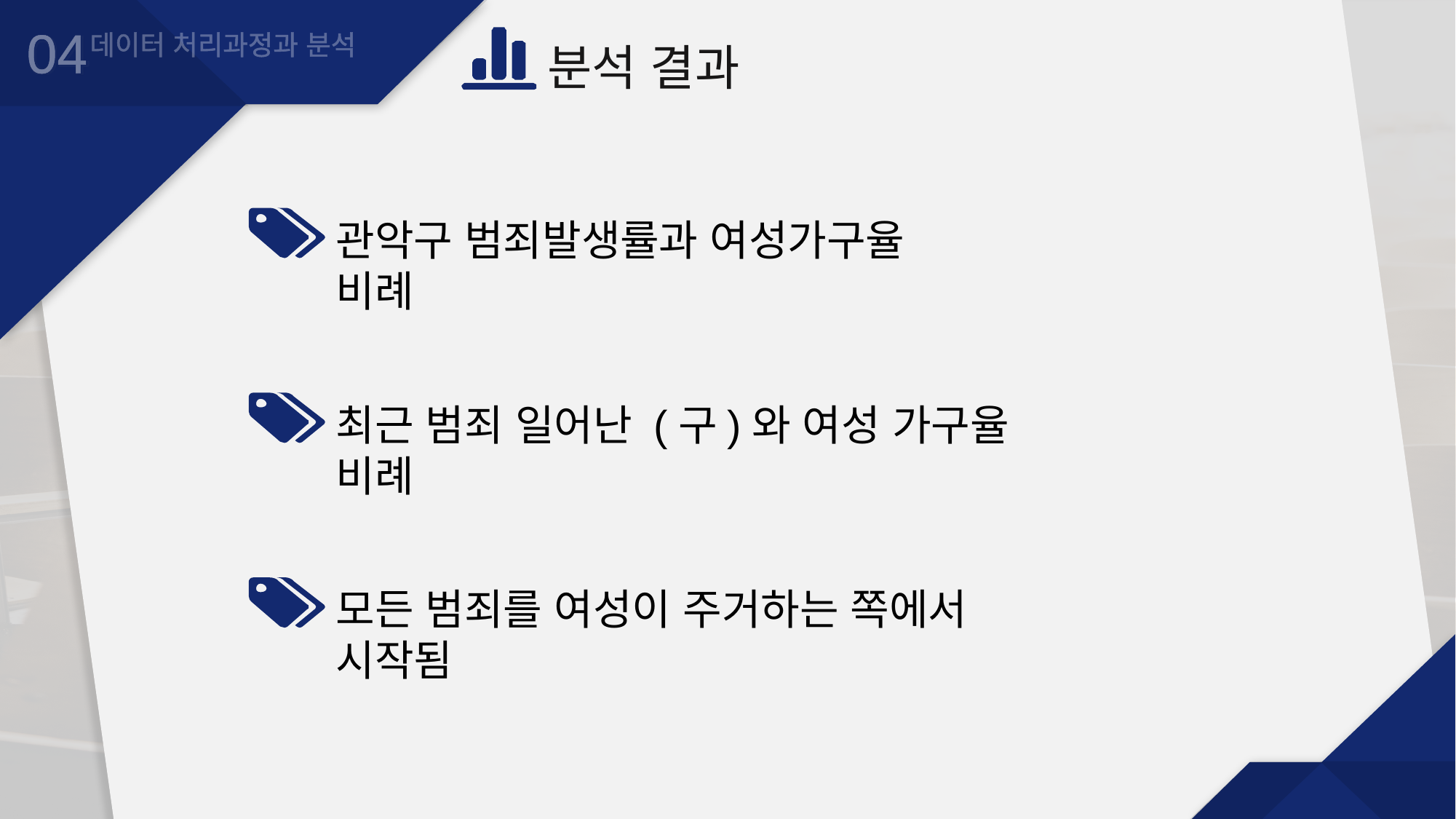

04
데이터 처리과정과 분석

분석 결과

관악구 범죄발생률과 여성가구율 비례

최근 범죄 일어난 (구)와 여성 가구율 비례

모든 범죄를 여성이 주거하는 쪽에서 시작됨